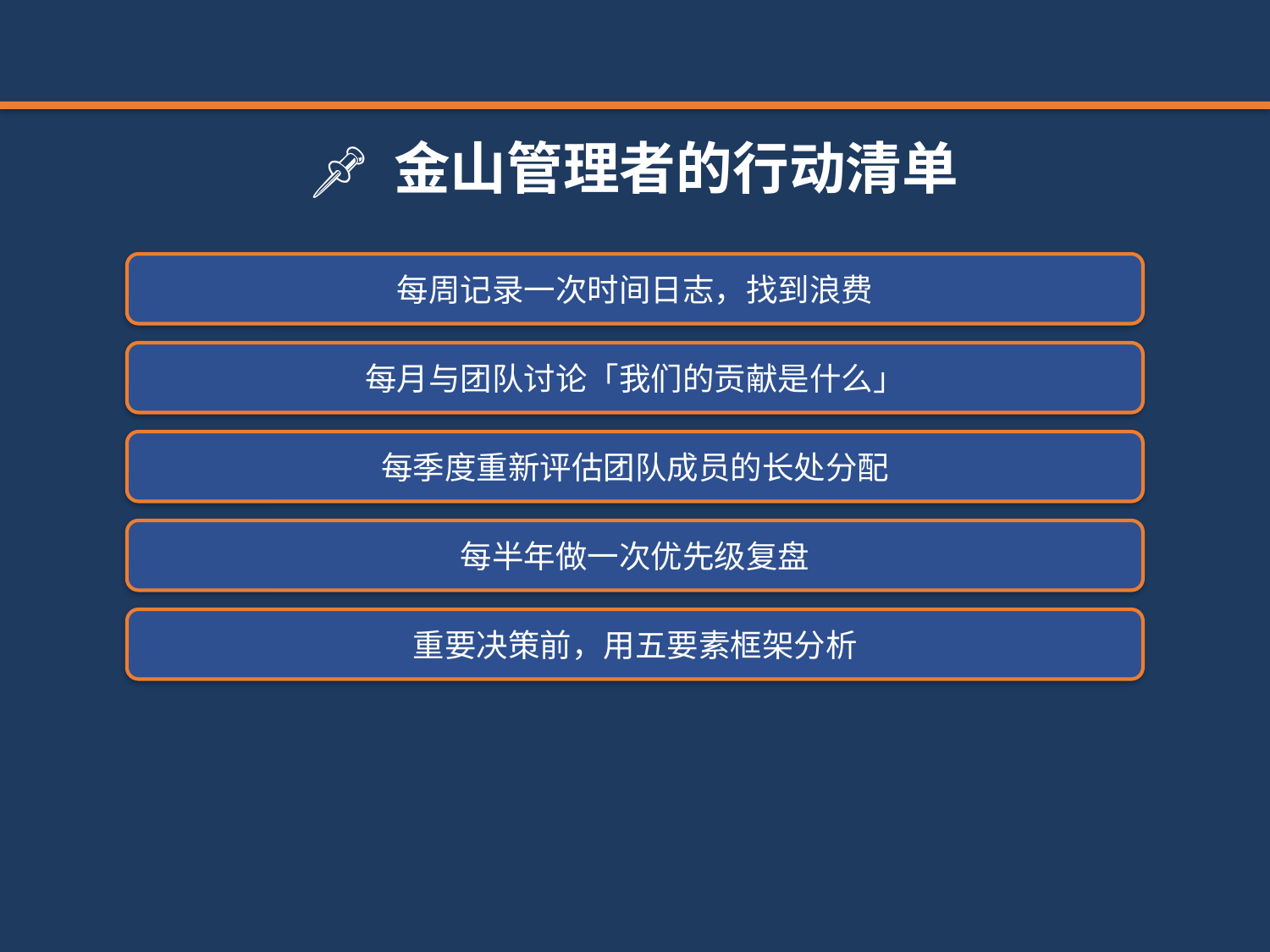

📌 金山管理者的行动清单
每周记录一次时间日志，找到浪费
每月与团队讨论「我们的贡献是什么」
每季度重新评估团队成员的长处分配
每半年做一次优先级复盘
重要决策前，用五要素框架分析